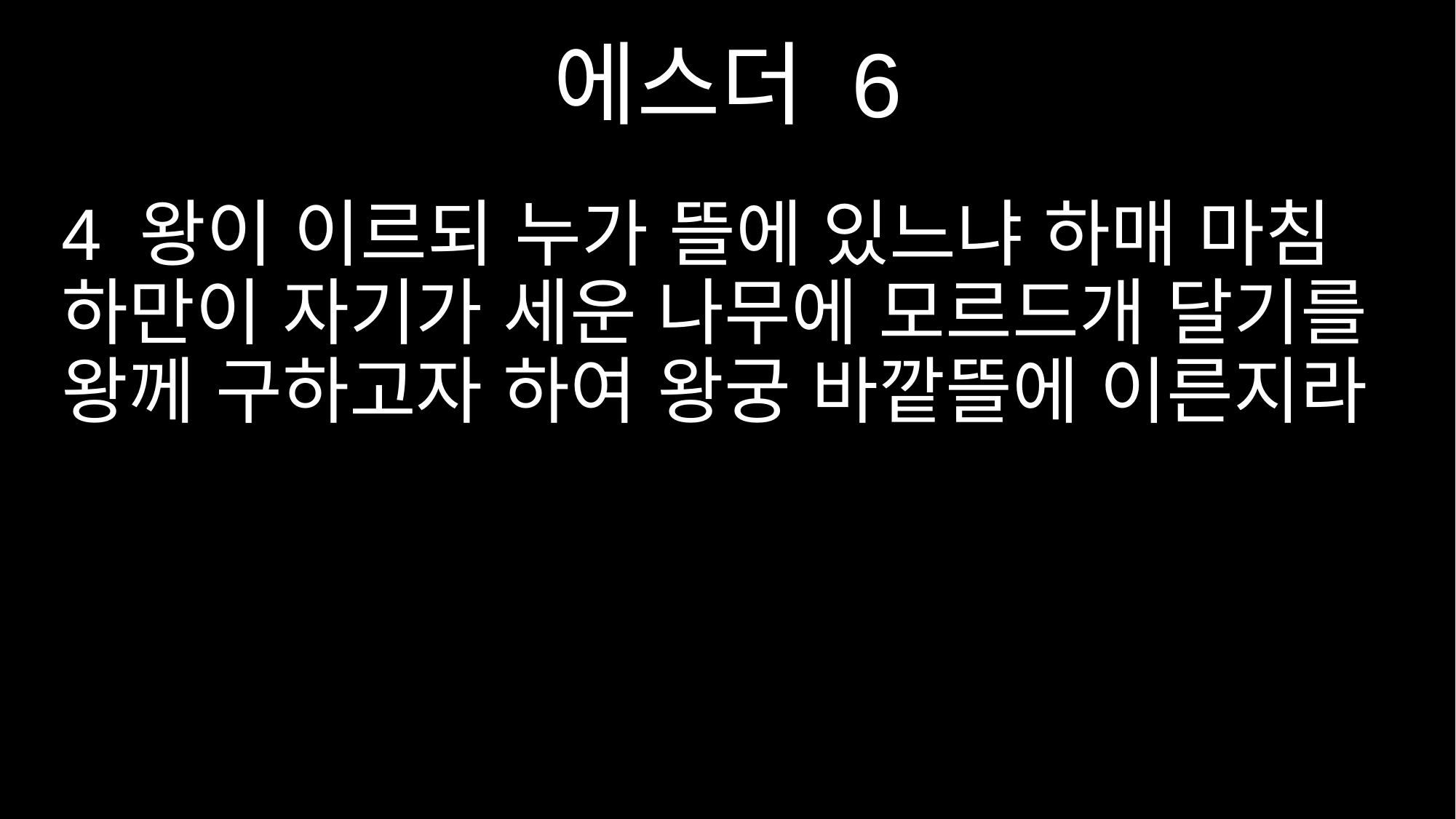

에스더 6
4 왕이 이르되 누가 뜰에 있느냐 하매 마침 하만이 자기가 세운 나무에 모르드개 달기를 왕께 구하고자 하여 왕궁 바깥뜰에 이른지라